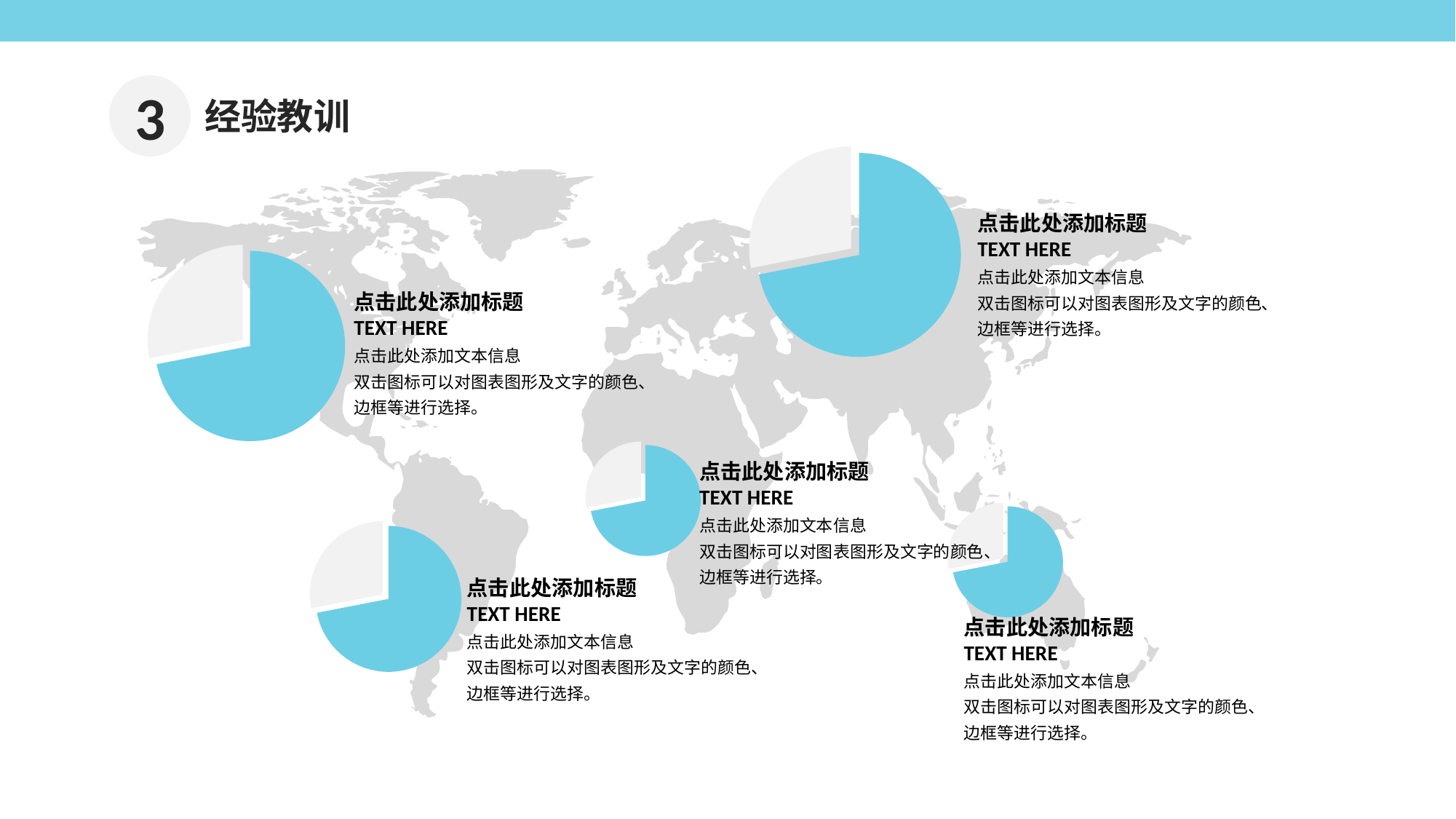

3
经验教训

### Chart

| Category | 销售 |
|---|---|
| 第一季度 | 8.2 |
| 第二季度 | 3.2 |

点击此处添加标题
TEXT HERE
点击此处添加文本信息
双击图标可以对图表图形及文字的颜色、边框等进行选择。

### Chart

| Category | 销售 |
|---|---|
| 第一季度 | 8.2 |
| 第二季度 | 3.2 |
点击此处添加标题
TEXT HERE
点击此处添加文本信息
双击图标可以对图表图形及文字的颜色、边框等进行选择。

### Chart

| Category | 销售 |
|---|---|
| 第一季度 | 8.2 |
| 第二季度 | 3.2 |
点击此处添加标题
TEXT HERE
点击此处添加文本信息
双击图标可以对图表图形及文字的颜色、边框等进行选择。

### Chart

| Category | 销售 |
|---|---|
| 第一季度 | 8.2 |
| 第二季度 | 3.2 |

### Chart

| Category | 销售 |
|---|---|
| 第一季度 | 8.2 |
| 第二季度 | 3.2 |
点击此处添加标题
TEXT HERE
点击此处添加文本信息
双击图标可以对图表图形及文字的颜色、边框等进行选择。
点击此处添加标题
TEXT HERE
点击此处添加文本信息
双击图标可以对图表图形及文字的颜色、边框等进行选择。